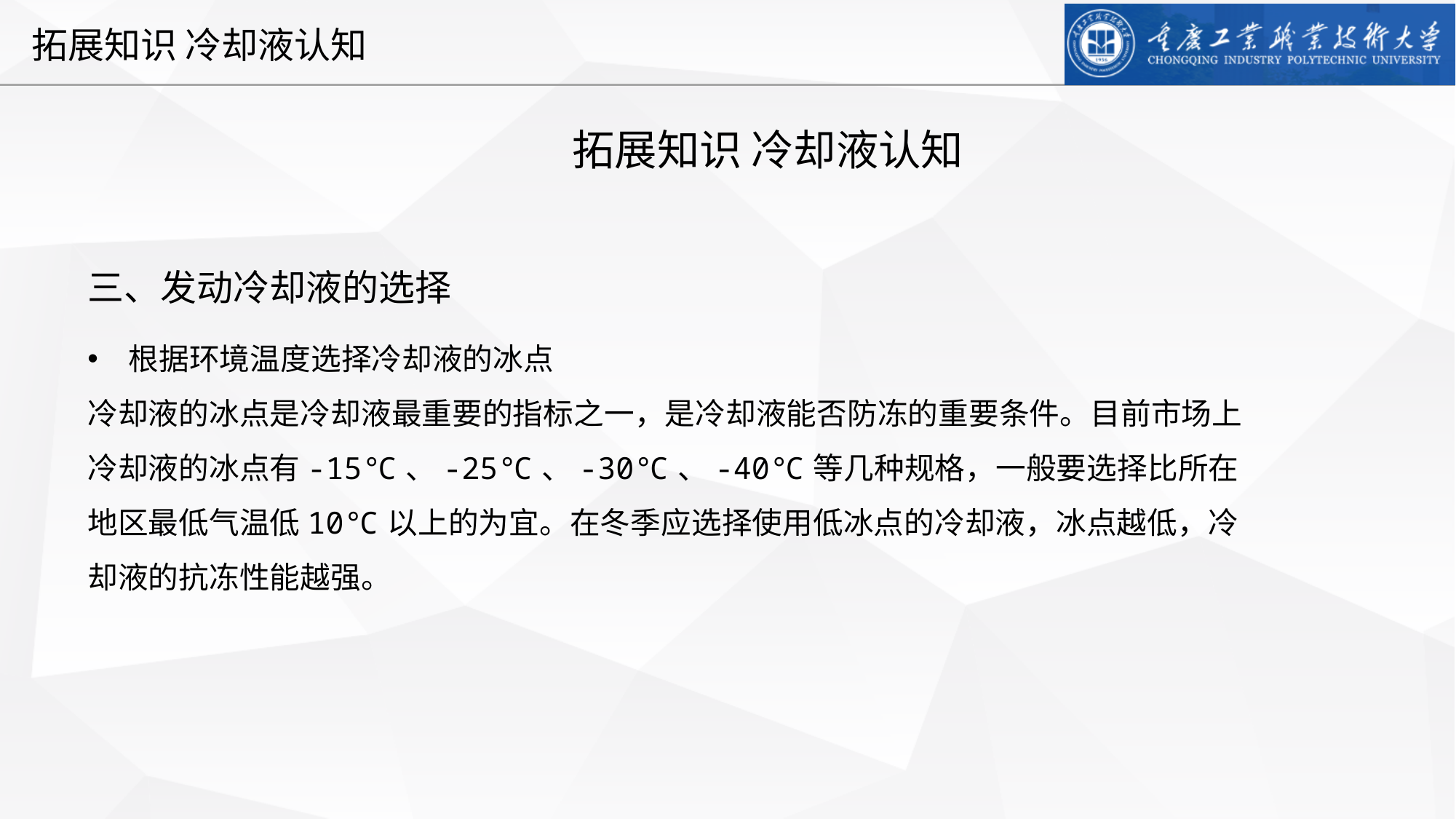

拓展知识 冷却液认知
三、发动冷却液的选择
根据环境温度选择冷却液的冰点
冷却液的冰点是冷却液最重要的指标之一，是冷却液能否防冻的重要条件。目前市场上冷却液的冰点有-15℃、-25℃、-30℃、-40℃等几种规格，一般要选择比所在地区最低气温低10℃以上的为宜。在冬季应选择使用低冰点的冷却液，冰点越低，冷却液的抗冻性能越强。